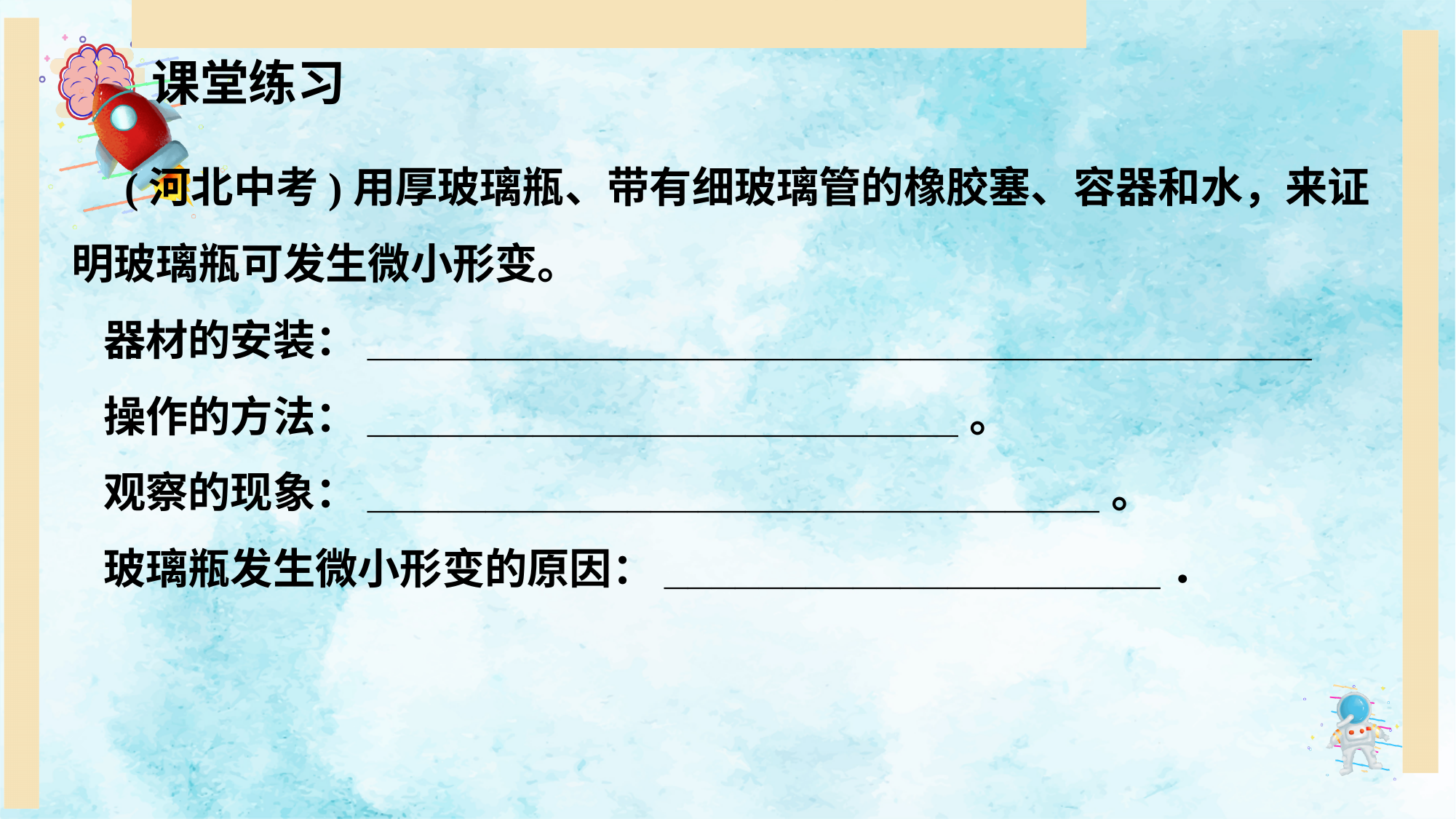

课堂练习
  (河北中考)用厚玻璃瓶、带有细玻璃管的橡胶塞、容器和水，来证明玻璃瓶可发生微小形变。
器材的安装：________________________________________
操作的方法：_________________________。
观察的现象：_______________________________。
玻璃瓶发生微小形变的原因：_____________________．